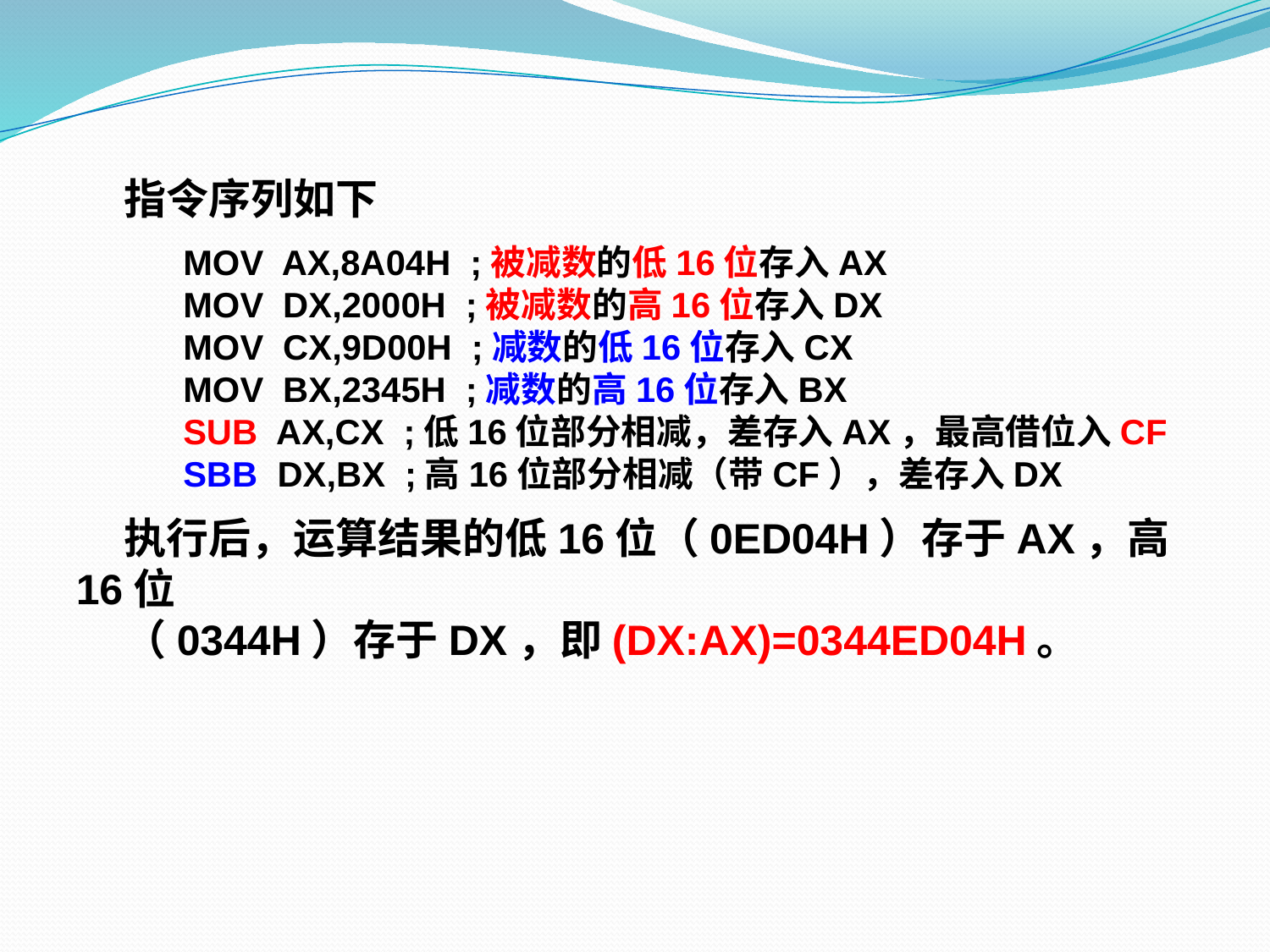

指令序列如下

           MOV  AX,8A04H  ;被减数的低16位存入AX
           MOV  DX,2000H  ;被减数的高16位存入DX
           MOV  CX,9D00H  ;减数的低16位存入CX
           MOV  BX,2345H  ;减数的高16位存入BX
           SUB  AX,CX  ;低16位部分相减，差存入AX，最高借位入CF
           SBB  DX,BX  ;高16位部分相减（带CF），差存入DX

    执行后，运算结果的低16位（0ED04H）存于AX，高16位
    （0344H）存于DX，即(DX:AX)=0344ED04H。